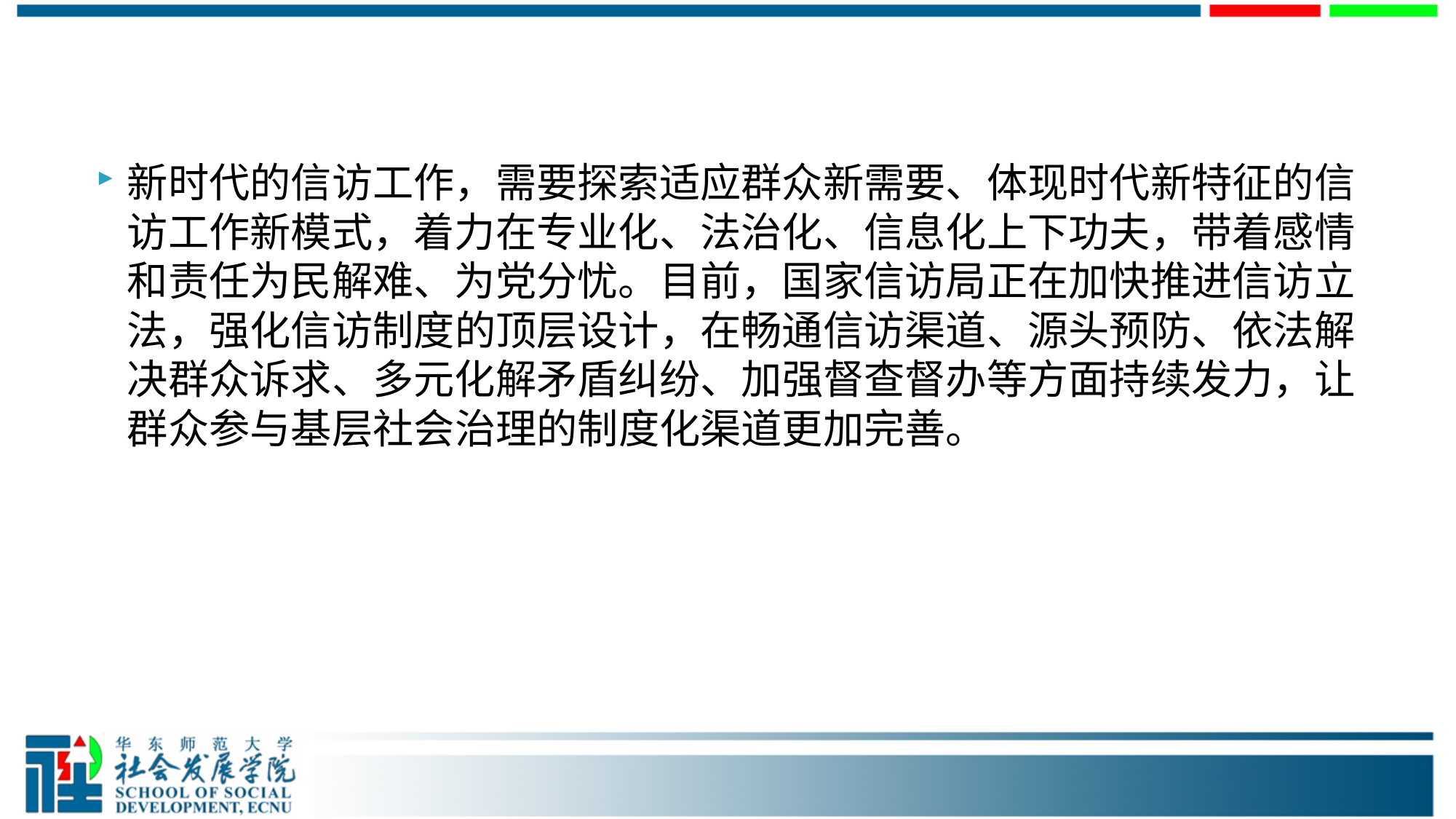

#
新时代的信访工作，需要探索适应群众新需要、体现时代新特征的信访工作新模式，着力在专业化、法治化、信息化上下功夫，带着感情和责任为民解难、为党分忧。目前，国家信访局正在加快推进信访立法，强化信访制度的顶层设计，在畅通信访渠道、源头预防、依法解决群众诉求、多元化解矛盾纠纷、加强督查督办等方面持续发力，让群众参与基层社会治理的制度化渠道更加完善。